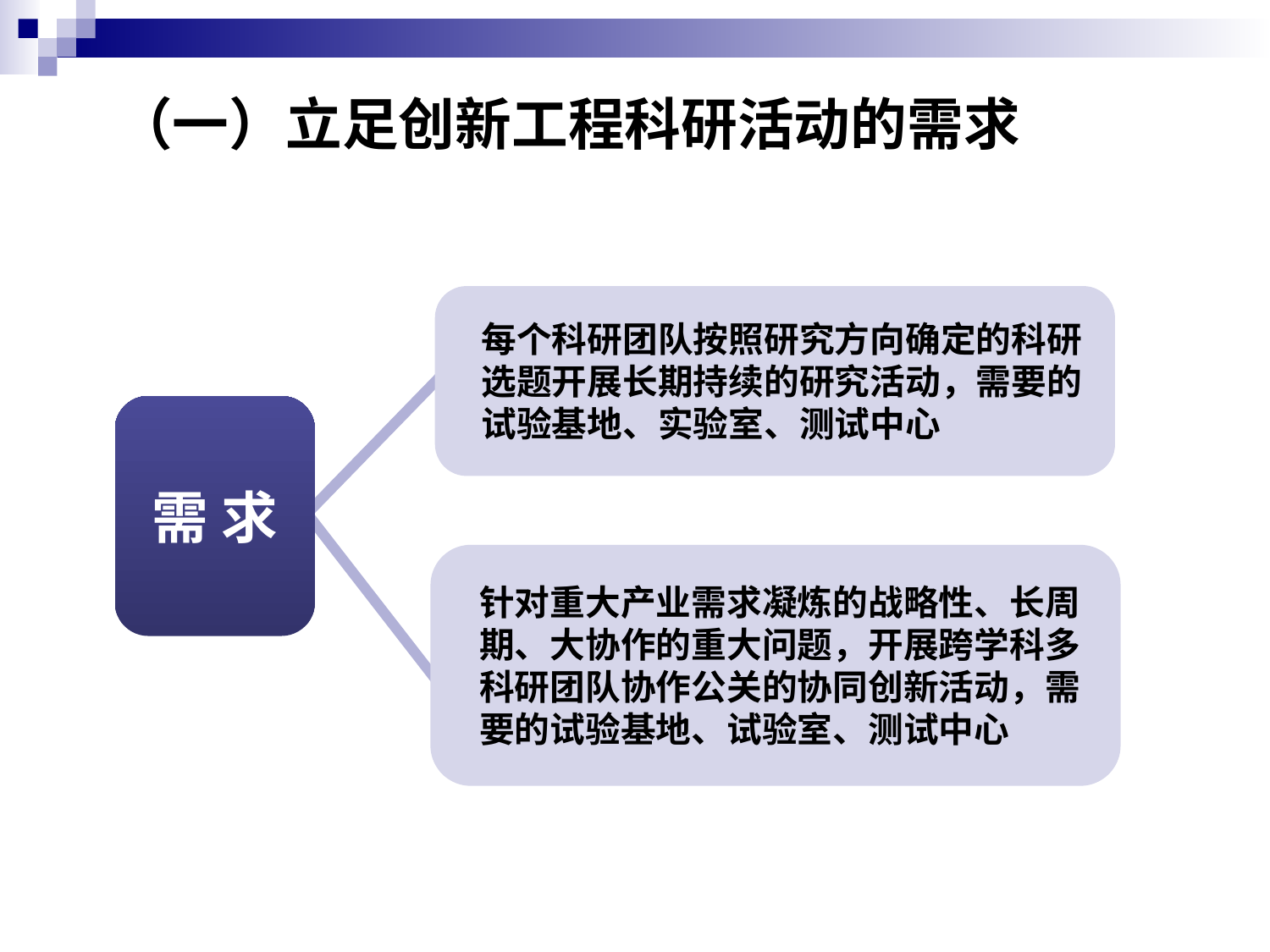

# （一）立足创新工程科研活动的需求
每个科研团队按照研究方向确定的科研选题开展长期持续的研究活动，需要的试验基地、实验室、测试中心
需 求
针对重大产业需求凝炼的战略性、长周期、大协作的重大问题，开展跨学科多科研团队协作公关的协同创新活动，需要的试验基地、试验室、测试中心